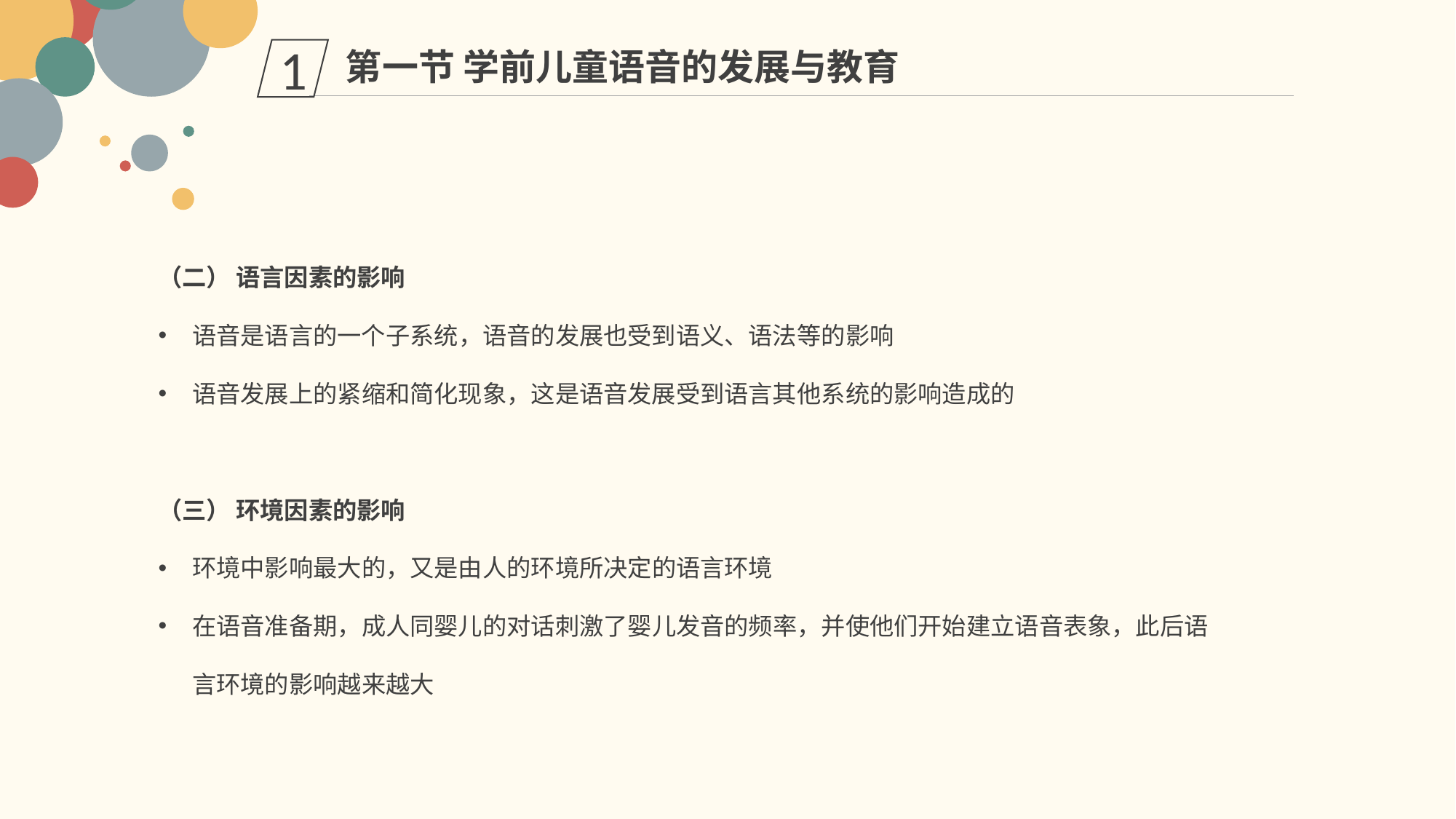

第一节 学前儿童语音的发展与教育
1
（二） 语言因素的影响
语音是语言的一个子系统，语音的发展也受到语义、语法等的影响
语音发展上的紧缩和简化现象，这是语音发展受到语言其他系统的影响造成的

（三） 环境因素的影响
环境中影响最大的，又是由人的环境所决定的语言环境
在语音准备期，成人同婴儿的对话刺激了婴儿发音的频率，并使他们开始建立语音表象，此后语言环境的影响越来越大